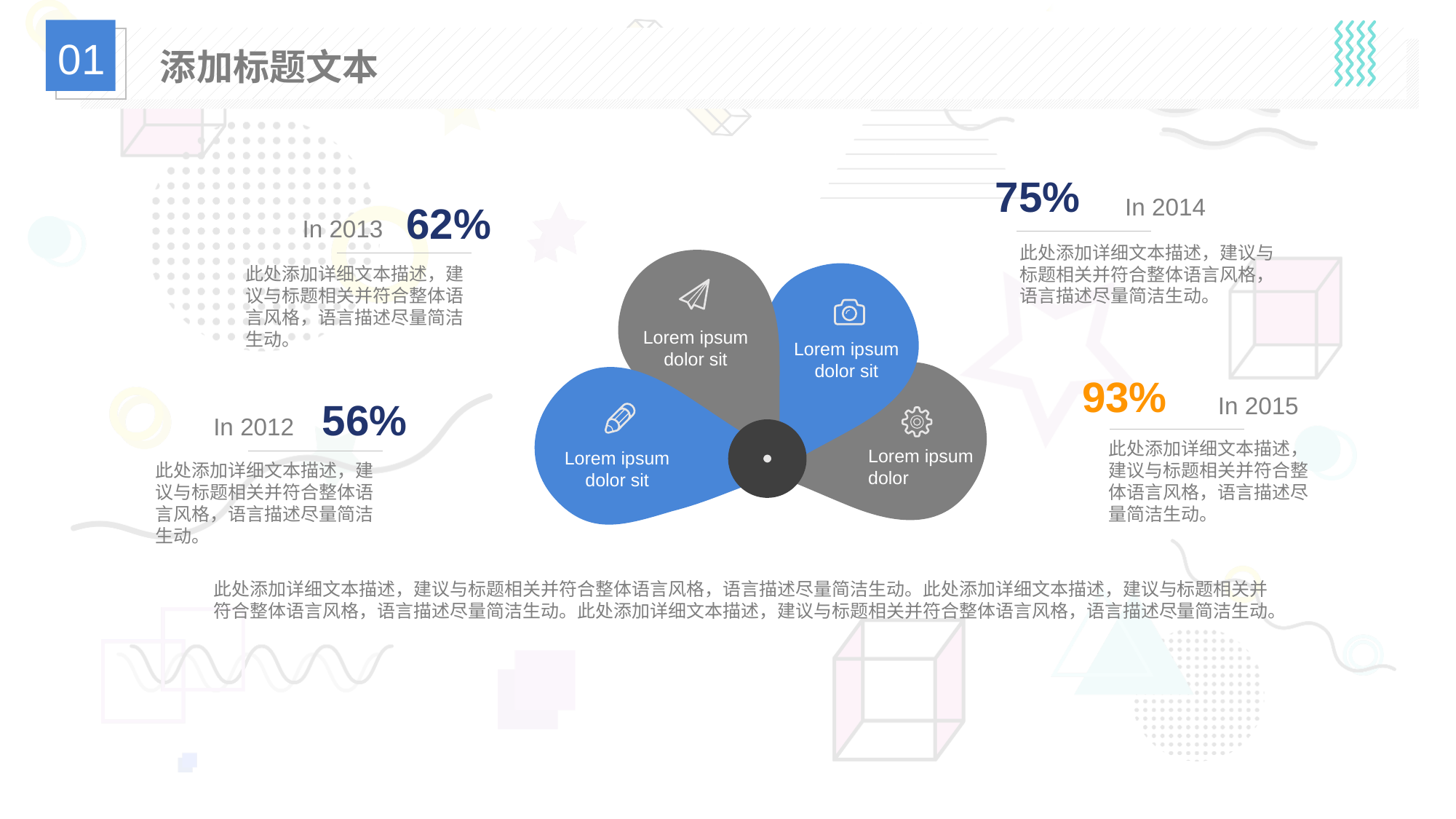

01
添加标题文本
75%
In 2014
此处添加详细文本描述，建议与标题相关并符合整体语言风格，语言描述尽量简洁生动。
62%
In 2013
此处添加详细文本描述，建议与标题相关并符合整体语言风格，语言描述尽量简洁生动。

Lorem ipsum dolor sit
Lorem ipsum dolor sit

Lorem ipsum dolor
Lorem ipsum dolor sit
93%
In 2015
此处添加详细文本描述，建议与标题相关并符合整体语言风格，语言描述尽量简洁生动。
56%
In 2012
此处添加详细文本描述，建议与标题相关并符合整体语言风格，语言描述尽量简洁生动。
此处添加详细文本描述，建议与标题相关并符合整体语言风格，语言描述尽量简洁生动。此处添加详细文本描述，建议与标题相关并符合整体语言风格，语言描述尽量简洁生动。此处添加详细文本描述，建议与标题相关并符合整体语言风格，语言描述尽量简洁生动。